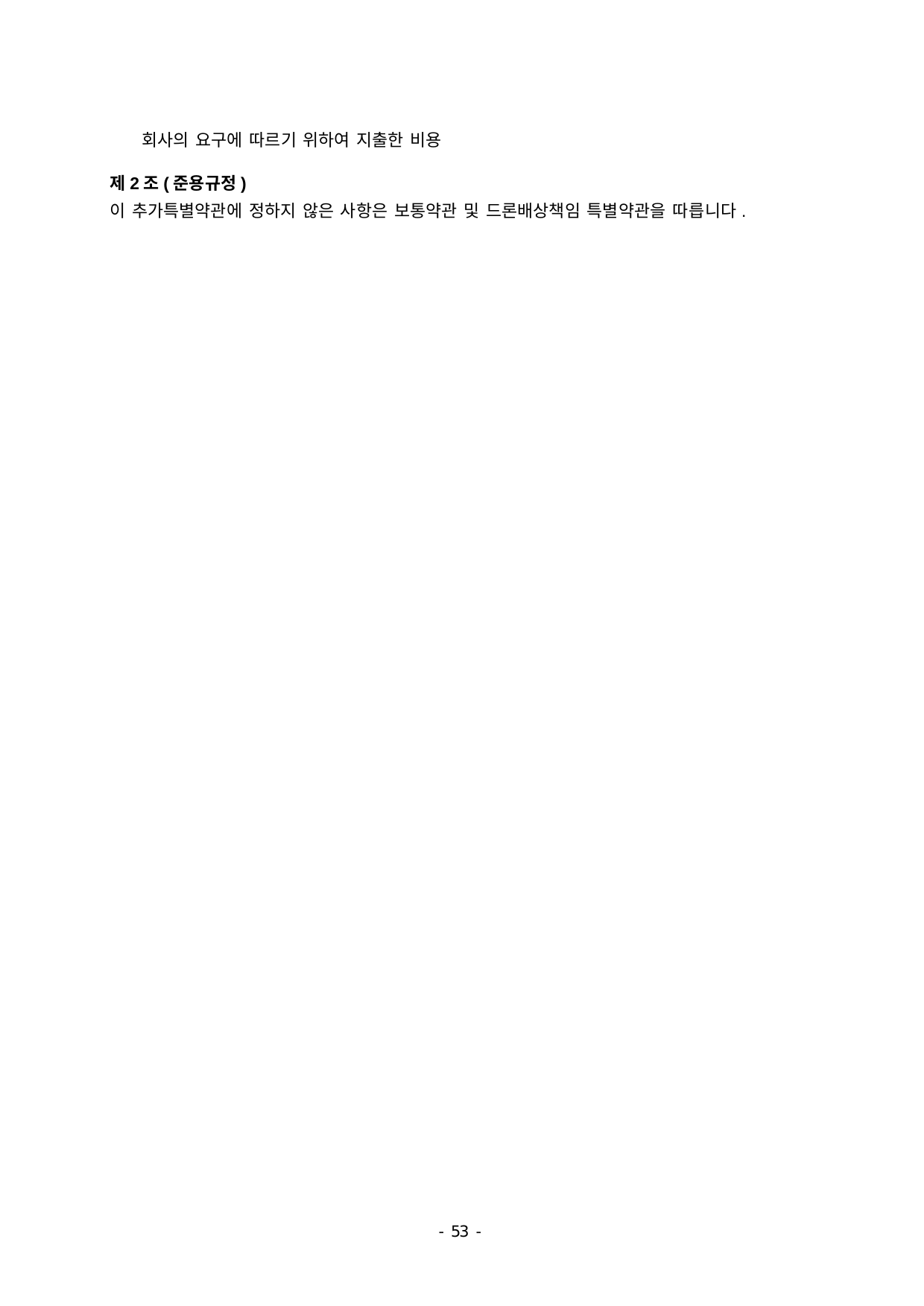

회사의 요구에 따르기 위하여 지출한 비용

제2조(준용규정)
이 추가특별약관에 정하지 않은 사항은 보통약관 및 드론배상책임 특별약관을 따릅니다.
- 53 -